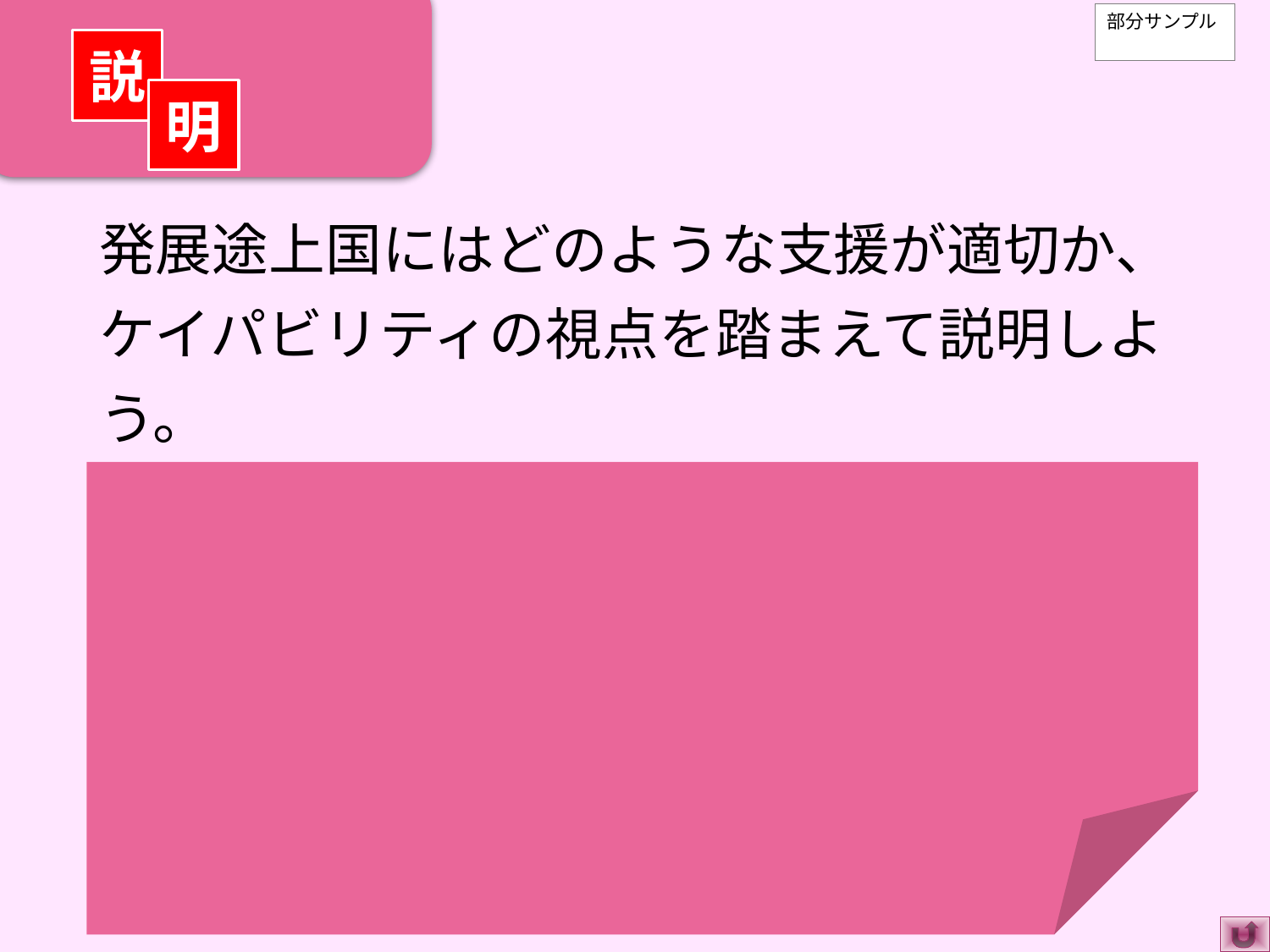

部分サンプル
説
明
発展途上国にはどのような支援が適切か、ケイパビリティの視点を踏まえて説明しよう。

（例）発展途上国への支援では、人々が自身の可能性を広げ、自立した生活を送れるようにすることが重要である。そのために、教育機会の提供や医療体制の整備を進め、誰もが学び、健康を維持できる環境を整えることが求められる。また、地域ごとに異なる生活の基盤を強化することで、持続的な発展を促すことができる。